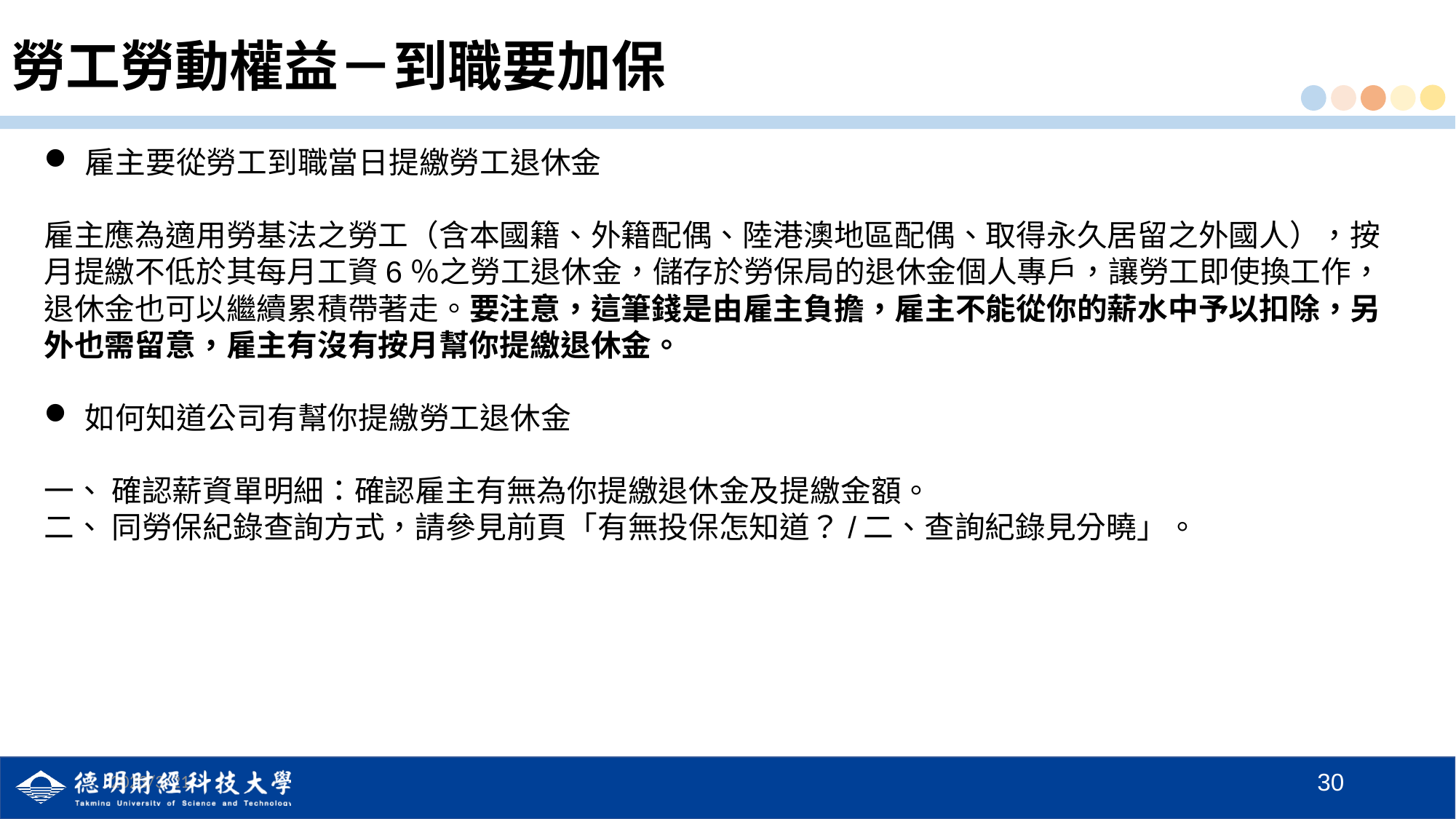

# 勞工勞動權益－到職要加保
雇主要從勞工到職當日提繳勞工退休金

雇主應為適用勞基法之勞工（含本國籍、外籍配偶、陸港澳地區配偶、取得永久居留之外國人），按月提繳不低於其每月工資6％之勞工退休金，儲存於勞保局的退休金個人專戶，讓勞工即使換工作，退休金也可以繼續累積帶著走。要注意，這筆錢是由雇主負擔，雇主不能從你的薪水中予以扣除，另外也需留意，雇主有沒有按月幫你提繳退休金。

如何知道公司有幫你提繳勞工退休金

一、 確認薪資單明細：確認雇主有無為你提繳退休金及提繳金額。
二、 同勞保紀錄查詢方式，請參見前頁「有無投保怎知道？/二、查詢紀錄見分曉」。

30